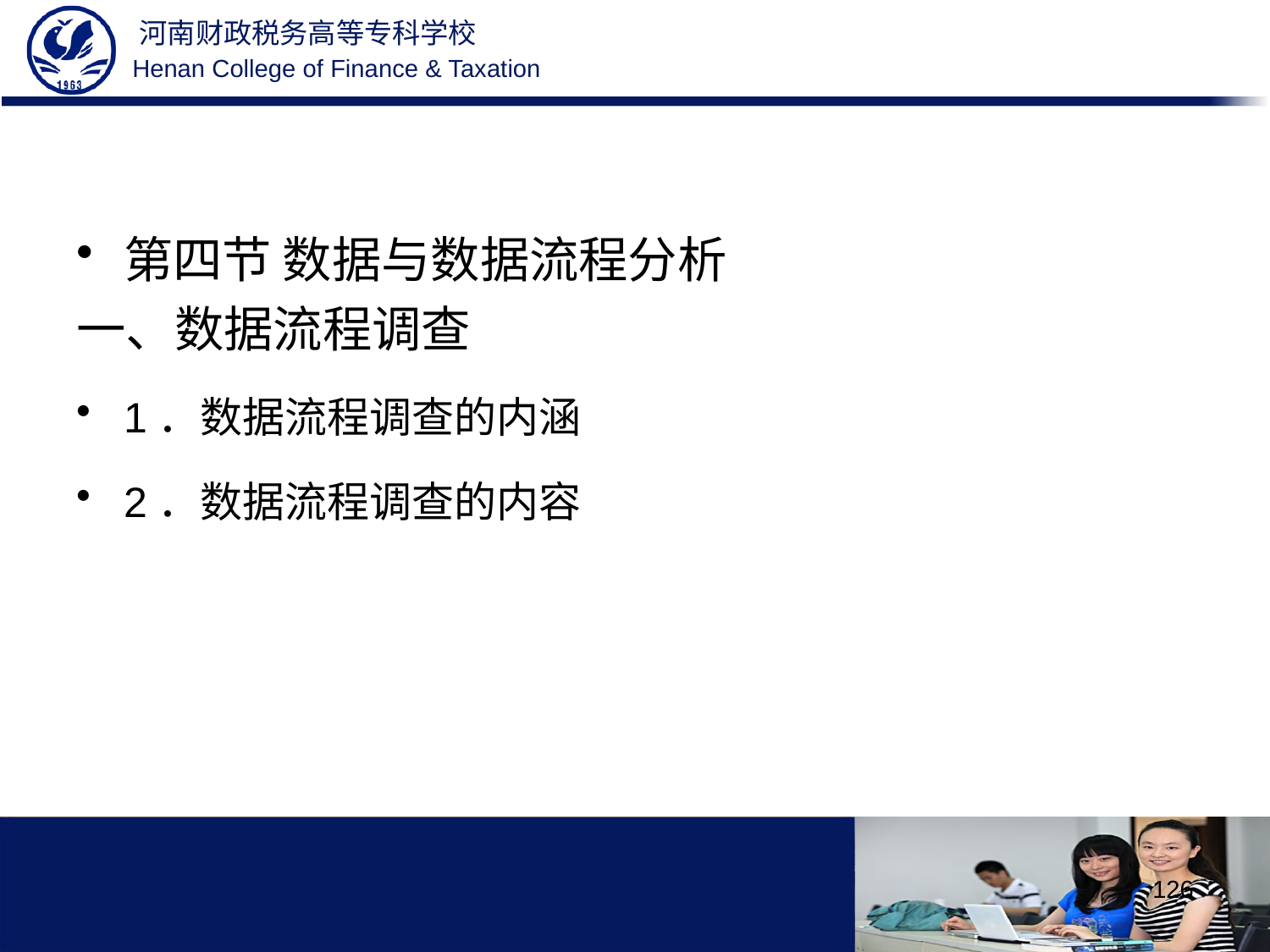

第四节 数据与数据流程分析
一、数据流程调查
1．数据流程调查的内涵
2．数据流程调查的内容

126